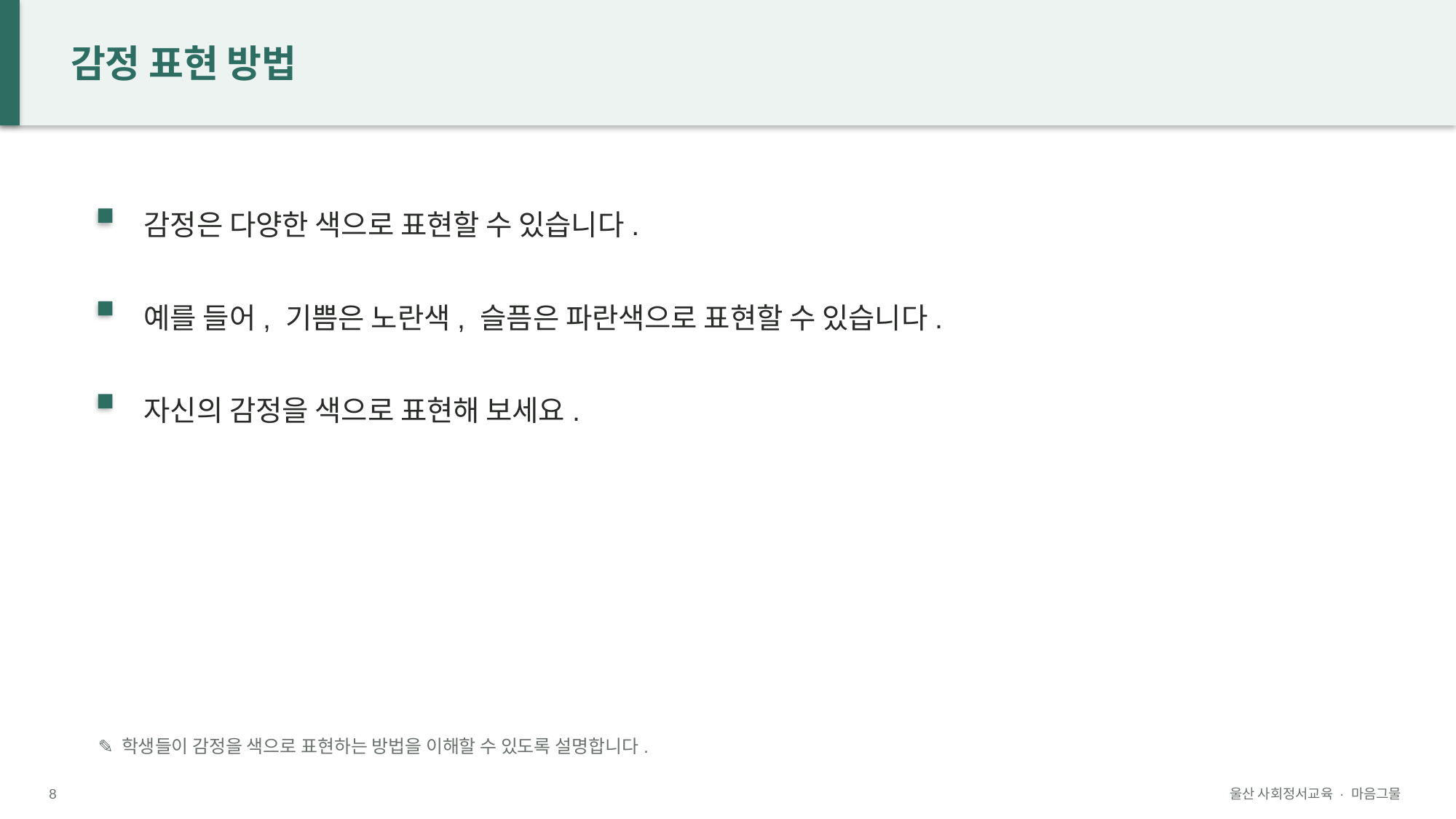

감정 표현 방법
감정은 다양한 색으로 표현할 수 있습니다.

예를 들어, 기쁨은 노란색, 슬픔은 파란색으로 표현할 수 있습니다.

자신의 감정을 색으로 표현해 보세요.

✎ 학생들이 감정을 색으로 표현하는 방법을 이해할 수 있도록 설명합니다.
8
울산 사회정서교육 · 마음그물